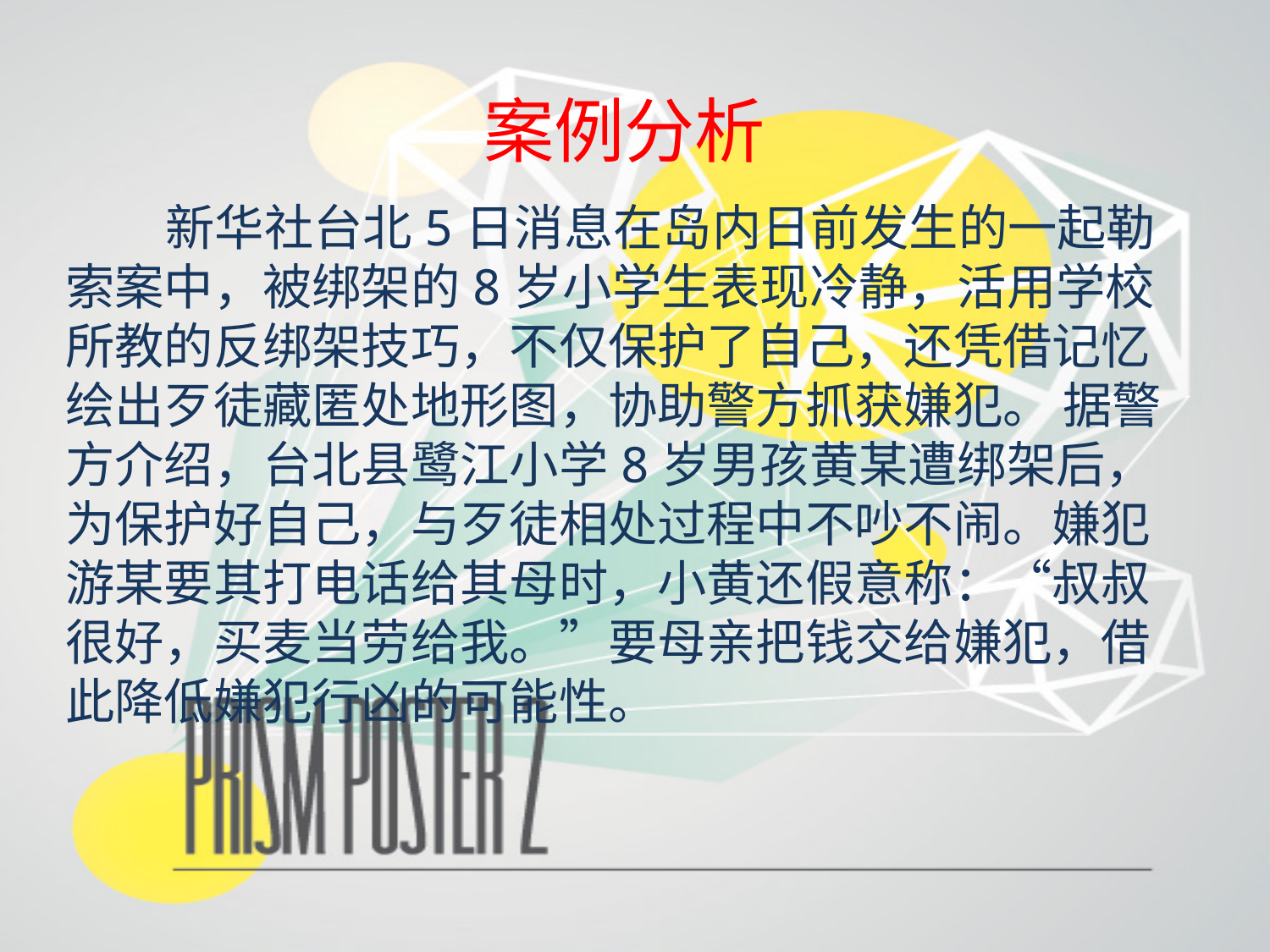

案例分析
        新华社台北5日消息在岛内日前发生的一起勒索案中，被绑架的8岁小学生表现冷静，活用学校所教的反绑架技巧，不仅保护了自己，还凭借记忆绘出歹徒藏匿处地形图，协助警方抓获嫌犯。 据警方介绍，台北县鹭江小学8岁男孩黄某遭绑架后，为保护好自己，与歹徒相处过程中不吵不闹。嫌犯游某要其打电话给其母时，小黄还假意称：“叔叔很好，买麦当劳给我。”要母亲把钱交给嫌犯，借此降低嫌犯行凶的可能性。